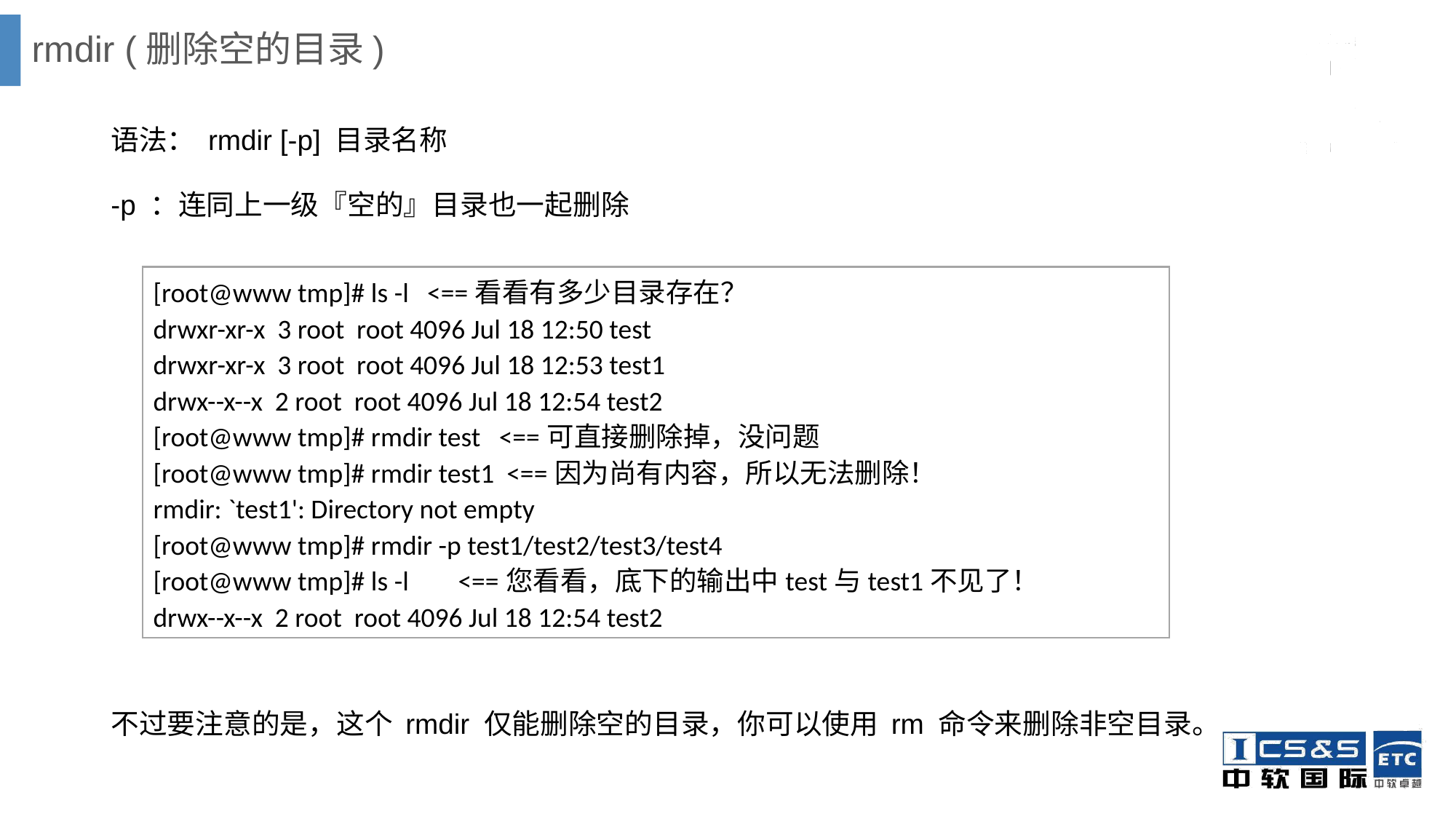

# rmdir (删除空的目录)
语法： rmdir [-p] 目录名称
-p ：连同上一级『空的』目录也一起删除

不过要注意的是，这个 rmdir 仅能删除空的目录，你可以使用 rm 命令来删除非空目录。
[root@www tmp]# ls -l   <==看看有多少目录存在？
drwxr-xr-x  3 root  root 4096 Jul 18 12:50 test
drwxr-xr-x  3 root  root 4096 Jul 18 12:53 test1
drwx--x--x  2 root  root 4096 Jul 18 12:54 test2
[root@www tmp]# rmdir test   <==可直接删除掉，没问题
[root@www tmp]# rmdir test1  <==因为尚有内容，所以无法删除！
rmdir: `test1': Directory not empty
[root@www tmp]# rmdir -p test1/test2/test3/test4
[root@www tmp]# ls -l        <==您看看，底下的输出中test与test1不见了！
drwx--x--x  2 root  root 4096 Jul 18 12:54 test2